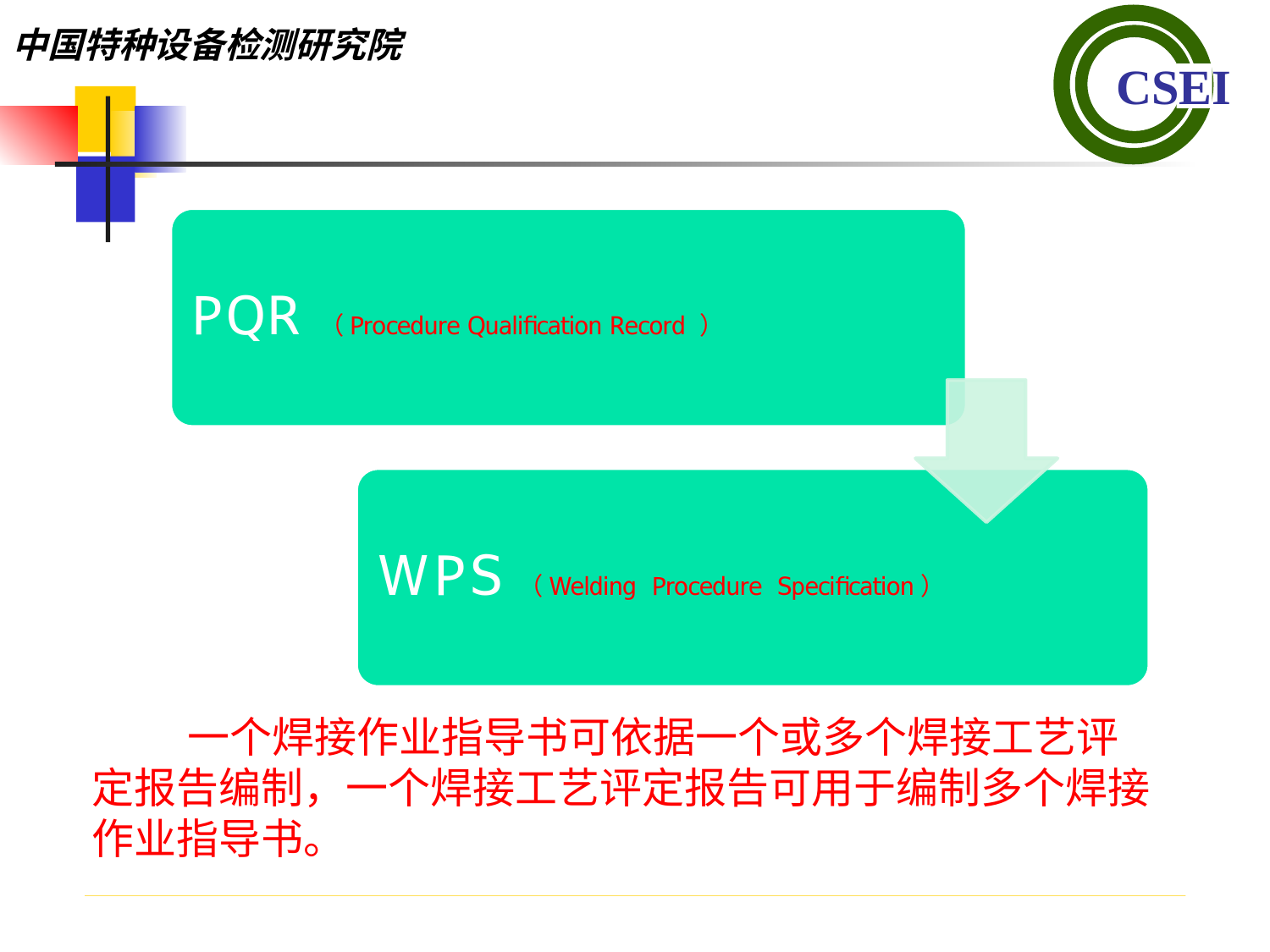

PQR（Procedure Qualification Record ）
WPS（Welding  Procedure  Specification）

         一个焊接作业指导书可依据一个或多个焊接工艺评定报告编制，一个焊接工艺评定报告可用于编制多个焊接作业指导书。